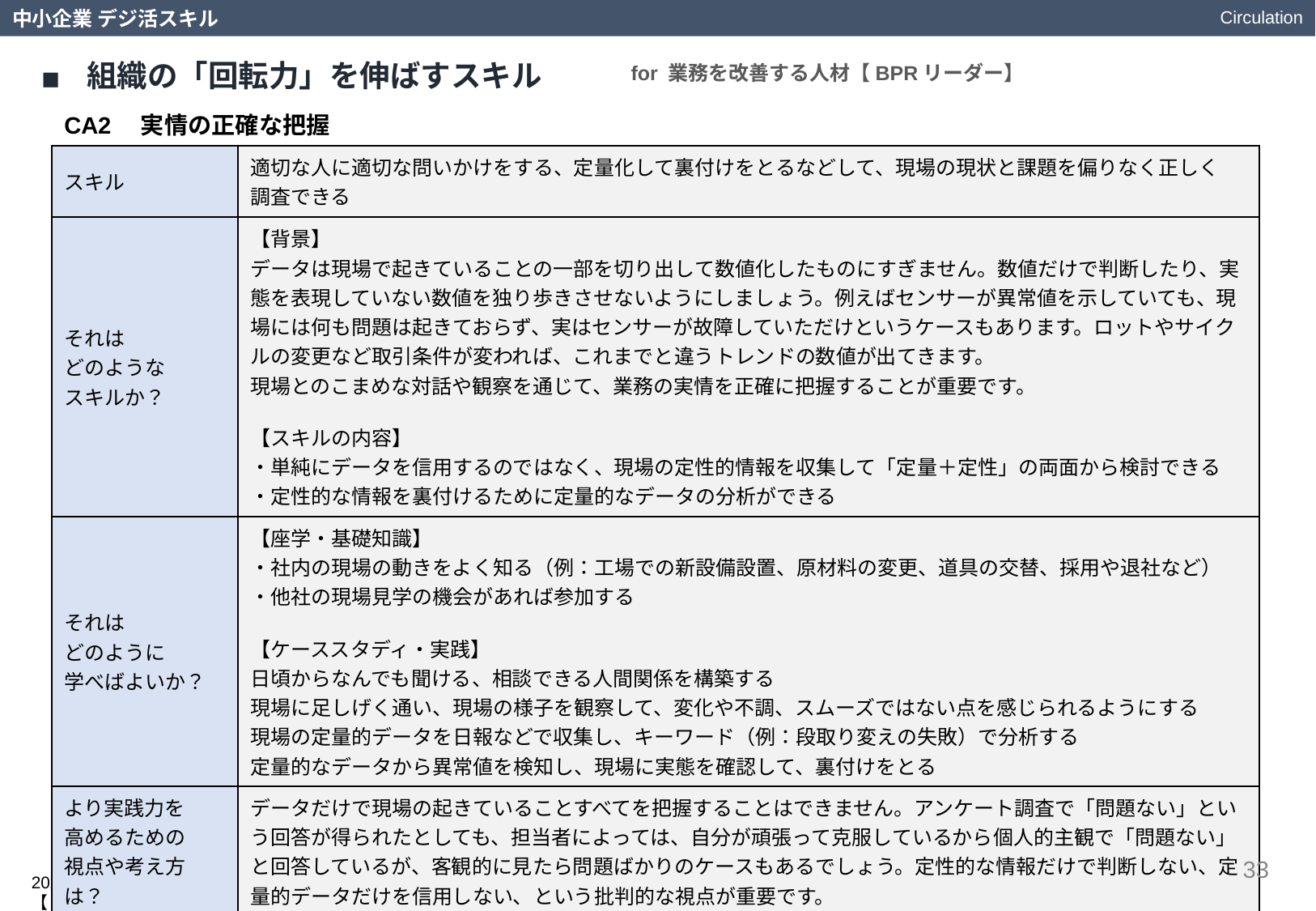

Circulation
中小企業 デジ活スキル
組織の「回転力」を伸ばすスキル
for 業務を改善する人材【BPRリーダー】
CA2　実情の正確な把握
| スキル | 適切な人に適切な問いかけをする、定量化して裏付けをとるなどして、現場の現状と課題を偏りなく正しく　調査できる |
| --- | --- |
| それは どのような スキルか？ | 【背景】 データは現場で起きていることの一部を切り出して数値化したものにすぎません。数値だけで判断したり、実態を表現していない数値を独り歩きさせないようにしましょう。例えばセンサーが異常値を示していても、現場には何も問題は起きておらず、実はセンサーが故障していただけというケースもあります。ロットやサイクルの変更など取引条件が変われば、これまでと違うトレンドの数値が出てきます。 現場とのこまめな対話や観察を通じて、業務の実情を正確に把握することが重要です。 【スキルの内容】 ・単純にデータを信用するのではなく、現場の定性的情報を収集して「定量＋定性」の両面から検討できる ・定性的な情報を裏付けるために定量的なデータの分析ができる |
| それは どのように 学べばよいか？ | 【座学・基礎知識】 ・社内の現場の動きをよく知る（例：工場での新設備設置、原材料の変更、道具の交替、採用や退社など） ・他社の現場見学の機会があれば参加する 【ケーススタディ・実践】 日頃からなんでも聞ける、相談できる人間関係を構築する 現場に足しげく通い、現場の様子を観察して、変化や不調、スムーズではない点を感じられるようにする 現場の定量的データを日報などで収集し、キーワード（例：段取り変えの失敗）で分析する 定量的なデータから異常値を検知し、現場に実態を確認して、裏付けをとる |
| より実践力を 高めるための 視点や考え方は？ | データだけで現場の起きていることすべてを把握することはできません。アンケート調査で「問題ない」という回答が得られたとしても、担当者によっては、自分が頑張って克服しているから個人的主観で「問題ない」と回答しているが、客観的に見たら問題ばかりのケースもあるでしょう。定性的な情報だけで判断しない、定量的データだけを信用しない、という批判的な視点が重要です。 |
33